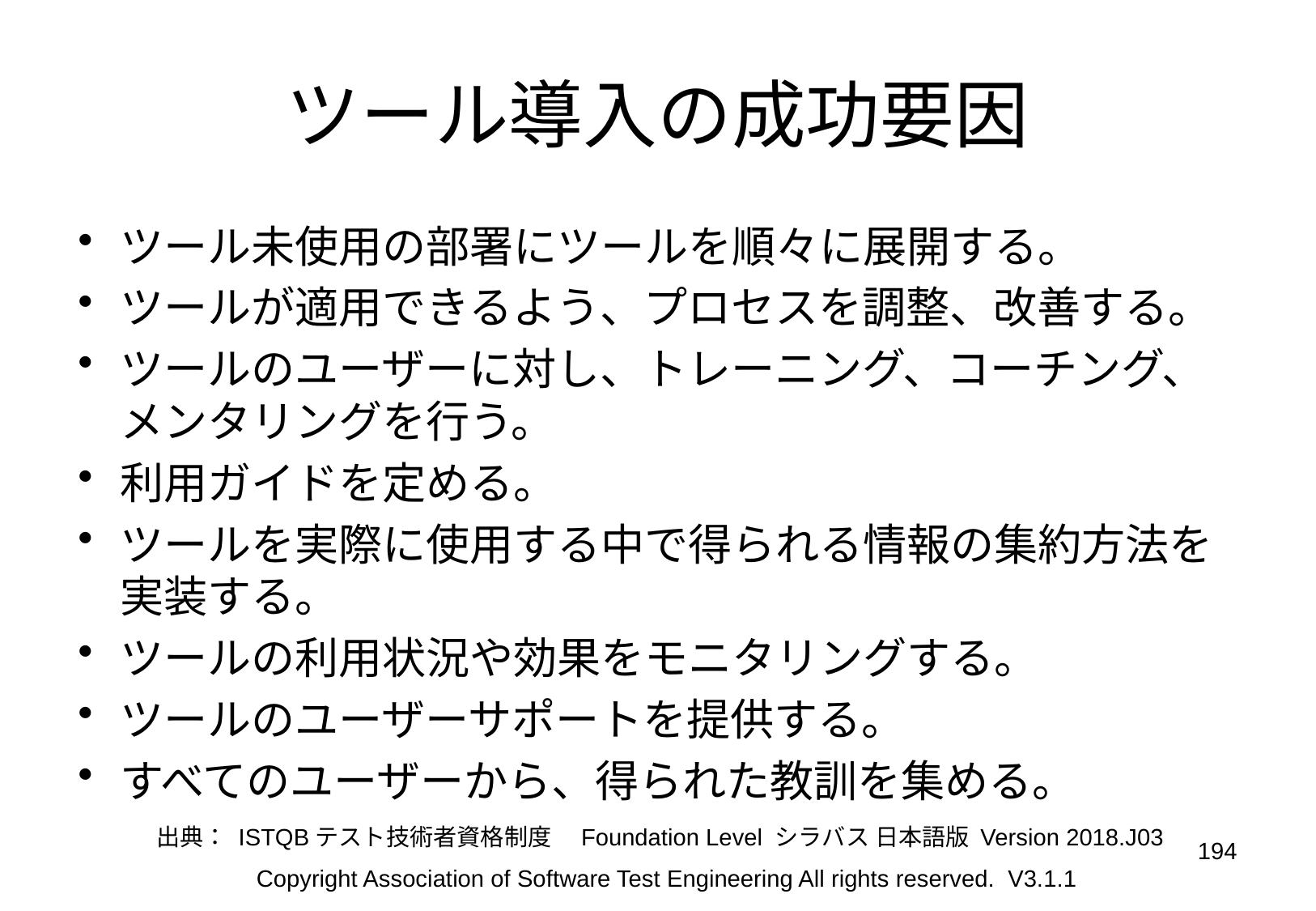

# ツール導入の成功要因
ツール未使用の部署にツールを順々に展開する。
ツールが適用できるよう、プロセスを調整、改善する。
ツールのユーザーに対し、トレーニング、コーチング、メンタリングを行う。
利用ガイドを定める。
ツールを実際に使用する中で得られる情報の集約方法を実装する。
ツールの利用状況や効果をモニタリングする。
ツールのユーザーサポートを提供する。
すべてのユーザーから、得られた教訓を集める。
出典： ISTQBテスト技術者資格制度　Foundation Level シラバス 日本語版 Version 2018.J03
194
Copyright Association of Software Test Engineering All rights reserved.  V3.1.1